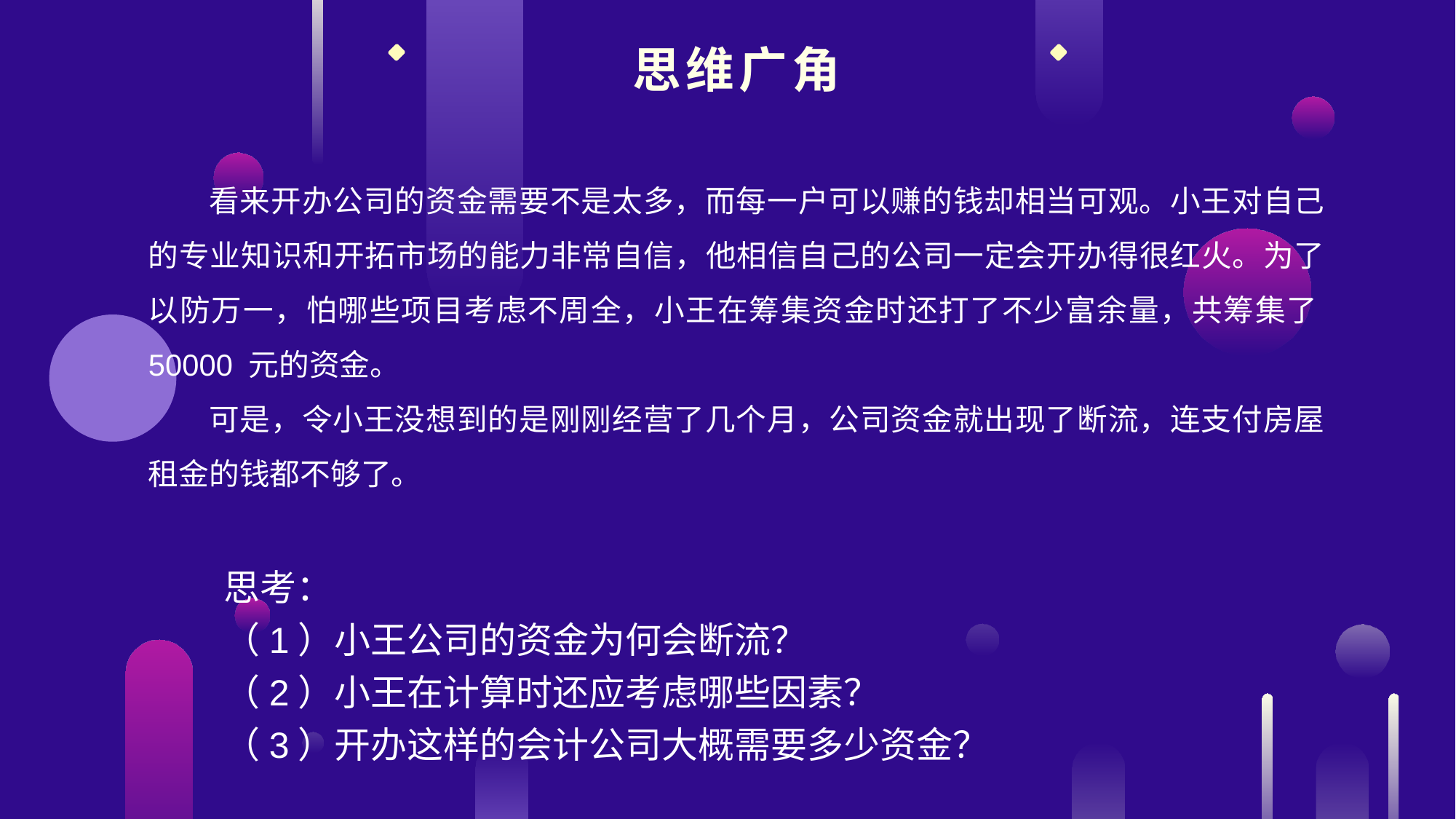

思维广角

看来开办公司的资金需要不是太多，而每一户可以赚的钱却相当可观。小王对自己的专业知识和开拓市场的能力非常自信，他相信自己的公司一定会开办得很红火。为了以防万一，怕哪些项目考虑不周全，小王在筹集资金时还打了不少富余量，共筹集了50000 元的资金。
可是，令小王没想到的是刚刚经营了几个月，公司资金就出现了断流，连支付房屋租金的钱都不够了。

思考：
（1）小王公司的资金为何会断流？
（2）小王在计算时还应考虑哪些因素？
（3）开办这样的会计公司大概需要多少资金？